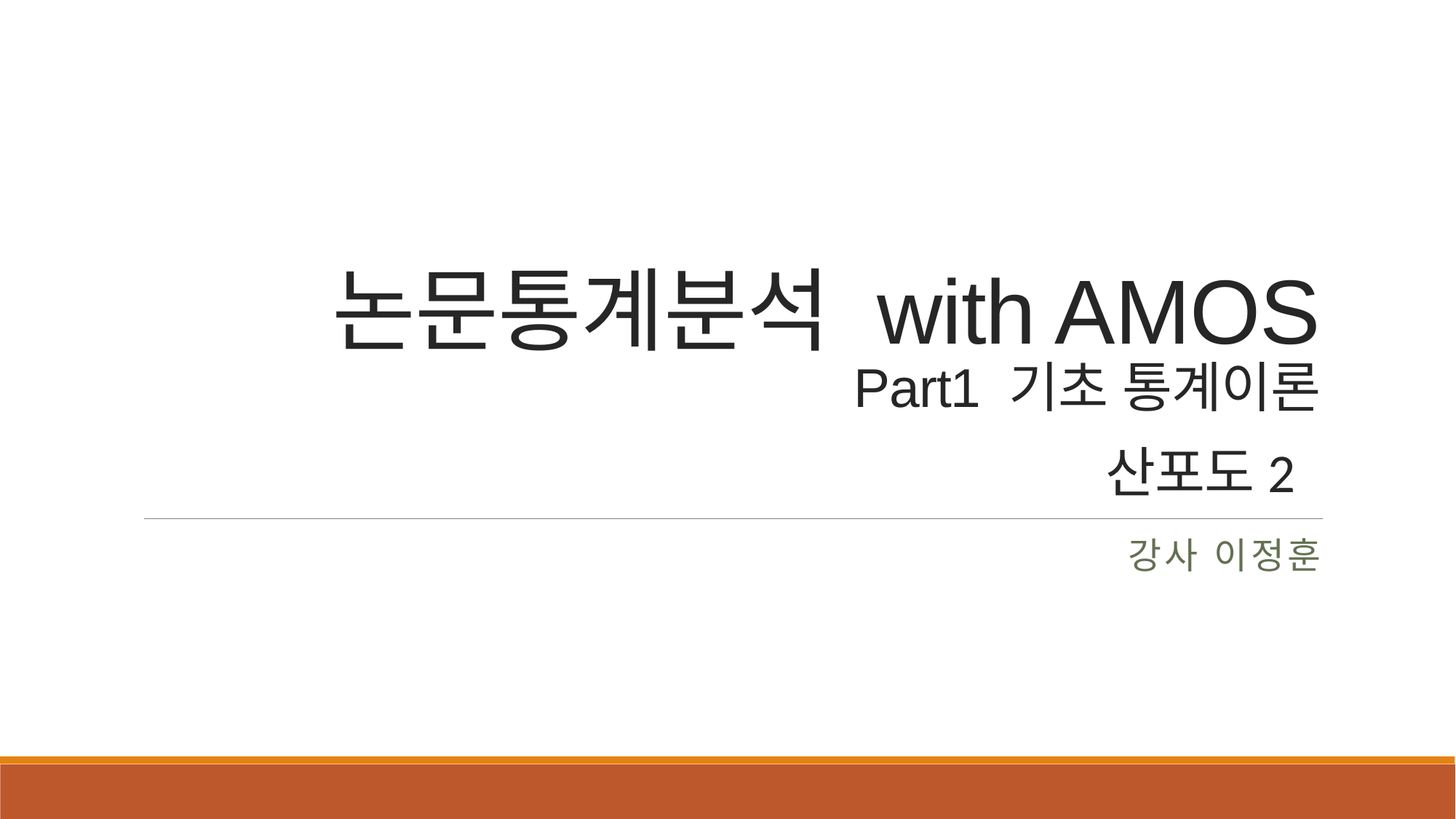

# 논문통계분석 with AMOS Part1 기초 통계이론 산포도2
강사 이정훈